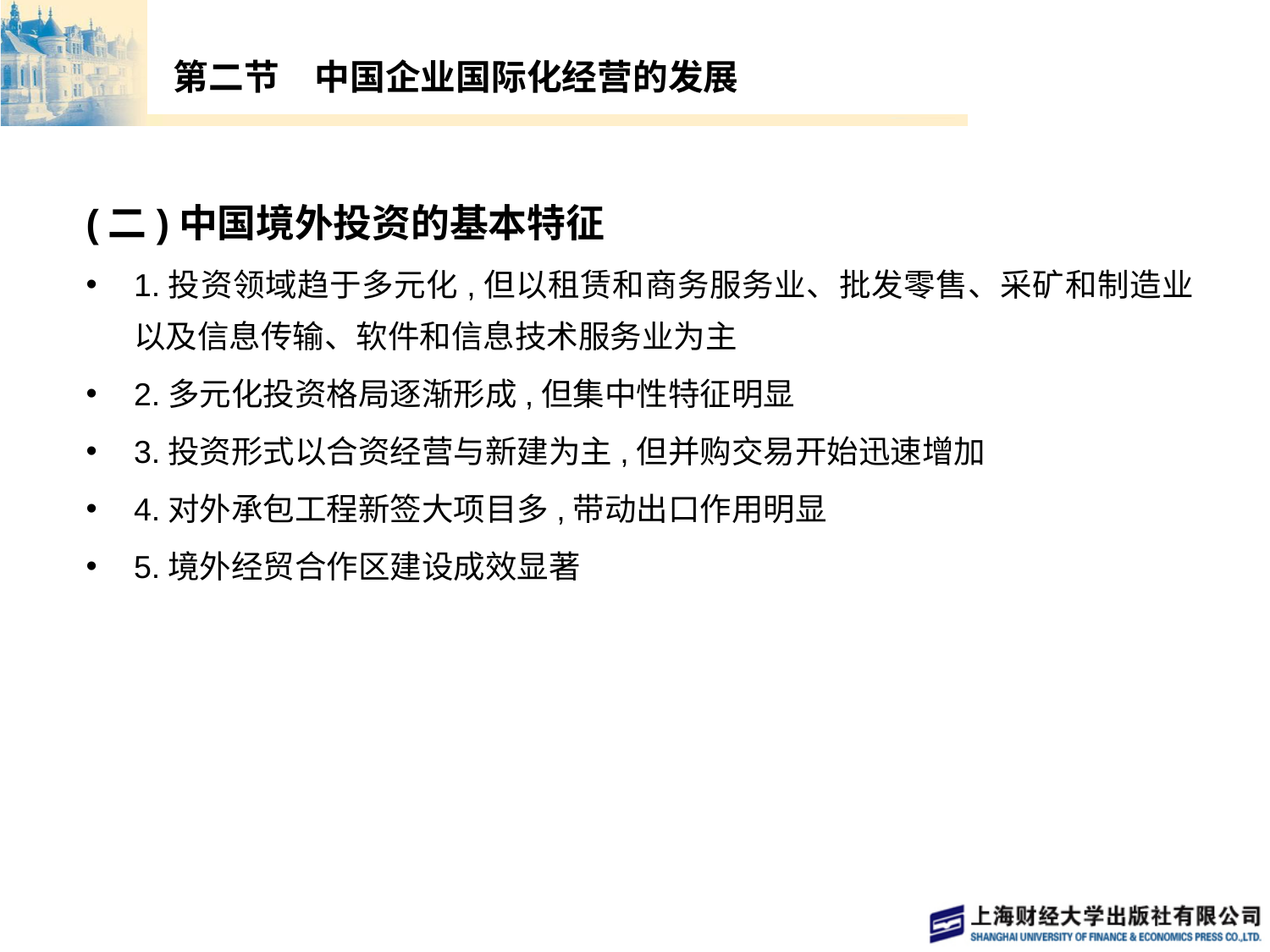

# 第二节　中国企业国际化经营的发展
(二)中国境外投资的基本特征
1.投资领域趋于多元化,但以租赁和商务服务业、批发零售、采矿和制造业以及信息传输、软件和信息技术服务业为主
2.多元化投资格局逐渐形成,但集中性特征明显
3.投资形式以合资经营与新建为主,但并购交易开始迅速增加
4.对外承包工程新签大项目多,带动出口作用明显
5.境外经贸合作区建设成效显著